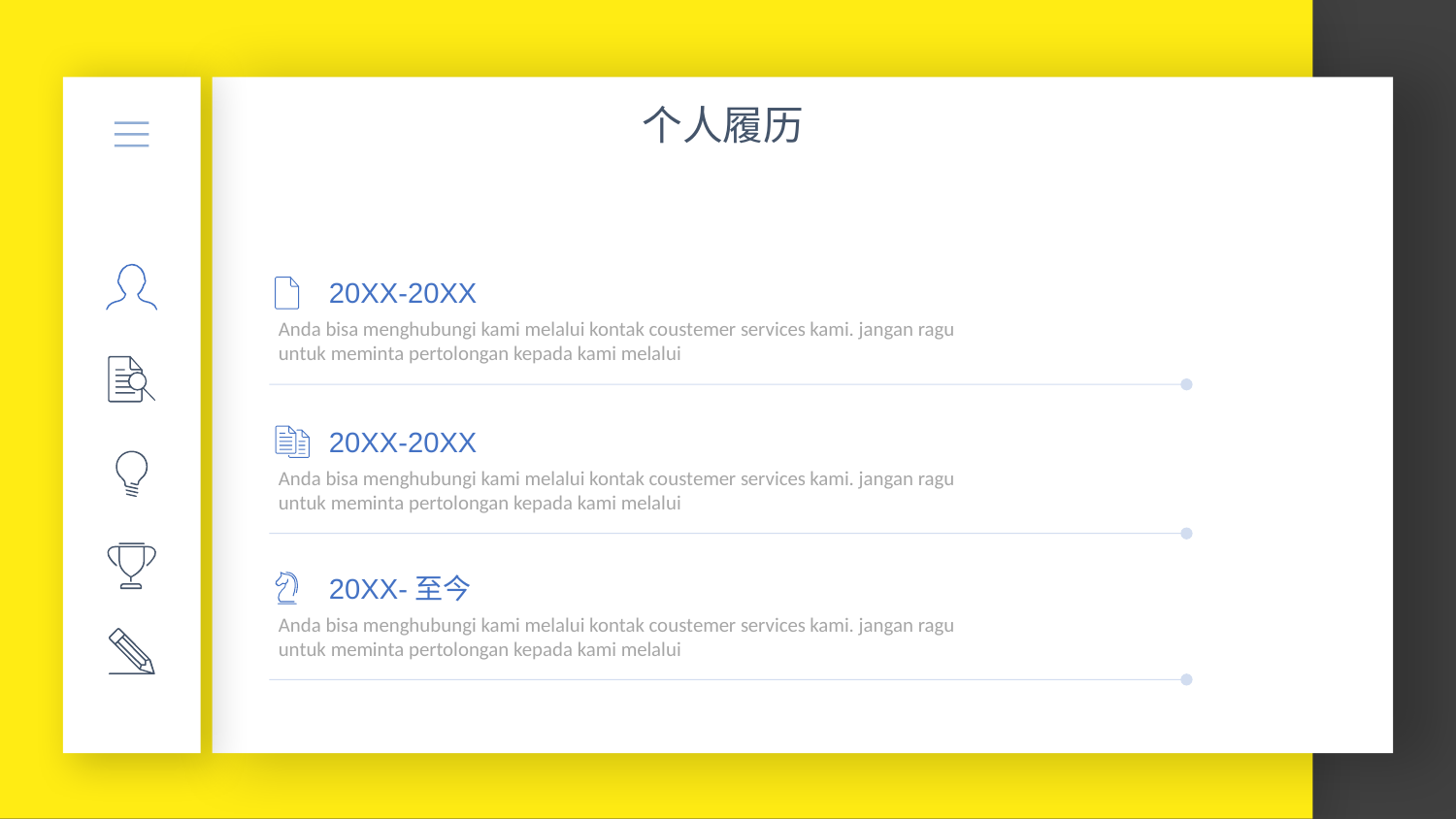

个人履历

20XX-20XX

Anda bisa menghubungi kami melalui kontak coustemer services kami. jangan ragu untuk meminta pertolongan kepada kami melalui

20XX-20XX

Anda bisa menghubungi kami melalui kontak coustemer services kami. jangan ragu untuk meminta pertolongan kepada kami melalui

20XX-至今

Anda bisa menghubungi kami melalui kontak coustemer services kami. jangan ragu untuk meminta pertolongan kepada kami melalui